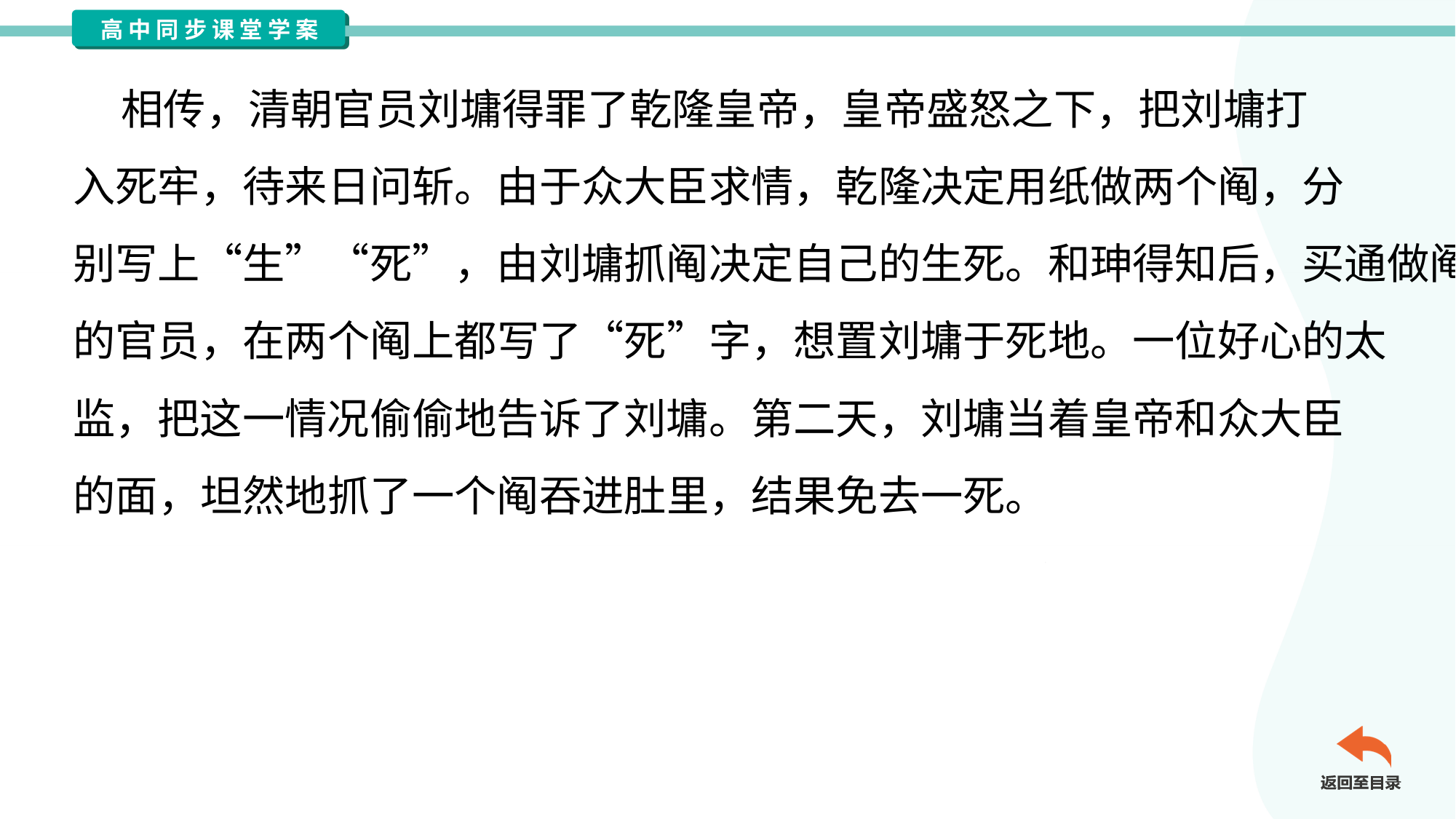

相传，清朝官员刘墉得罪了乾隆皇帝，皇帝盛怒之下，把刘墉打
入死牢，待来日问斩。由于众大臣求情，乾隆决定用纸做两个阄，分
别写上“生”“死”，由刘墉抓阄决定自己的生死。和珅得知后，买通做阄
的官员，在两个阄上都写了“死”字，想置刘墉于死地。一位好心的太
监，把这一情况偷偷地告诉了刘墉。第二天，刘墉当着皇帝和众大臣
的面，坦然地抓了一个阄吞进肚里，结果免去一死。